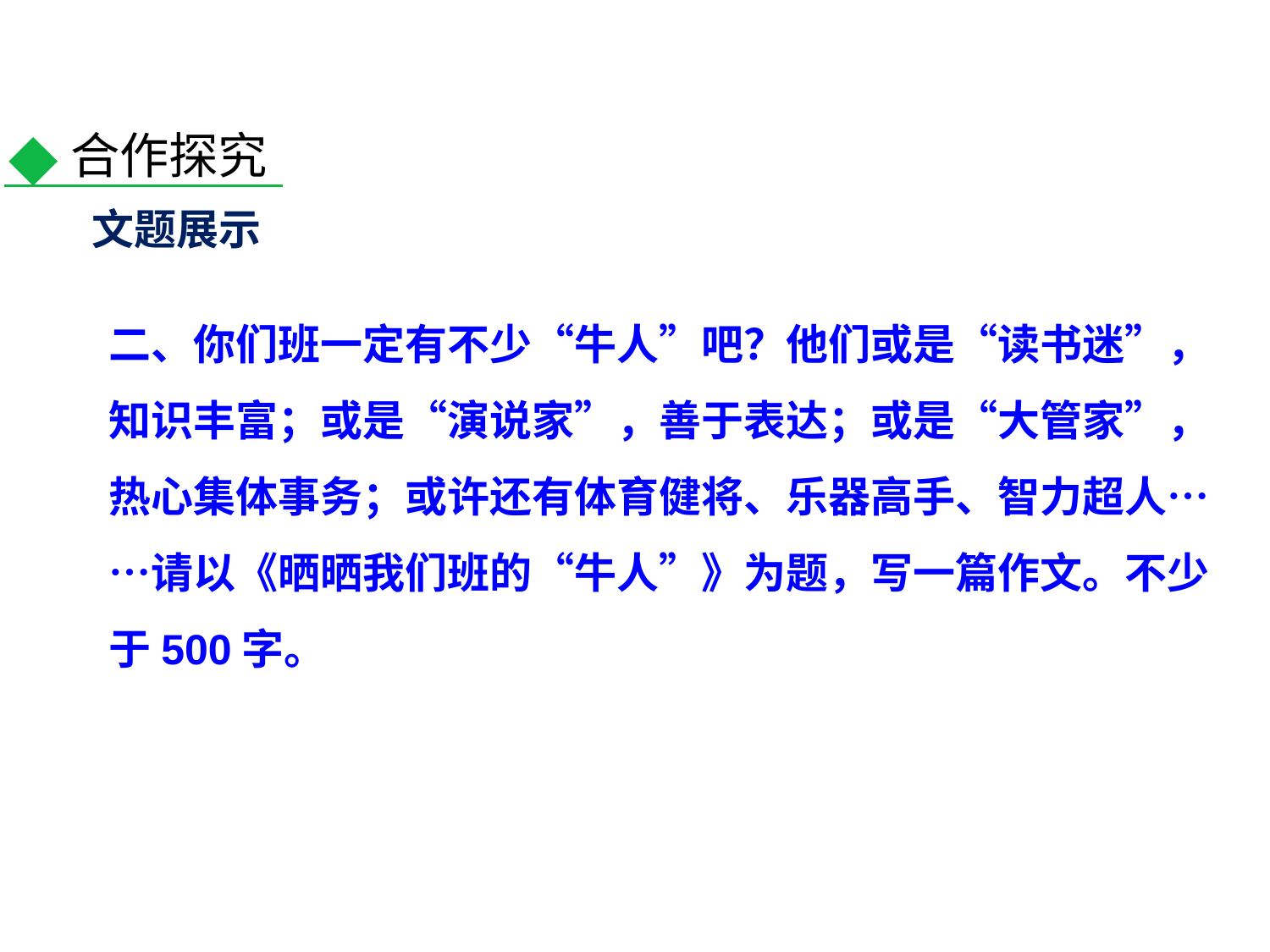

合作探究

文题展示

二、你们班一定有不少“牛人”吧？他们或是“读书迷”，知识丰富；或是“演说家”，善于表达；或是“大管家”，热心集体事务；或许还有体育健将、乐器高手、智力超人……请以《晒晒我们班的“牛人”》为题，写一篇作文。不少于500字。